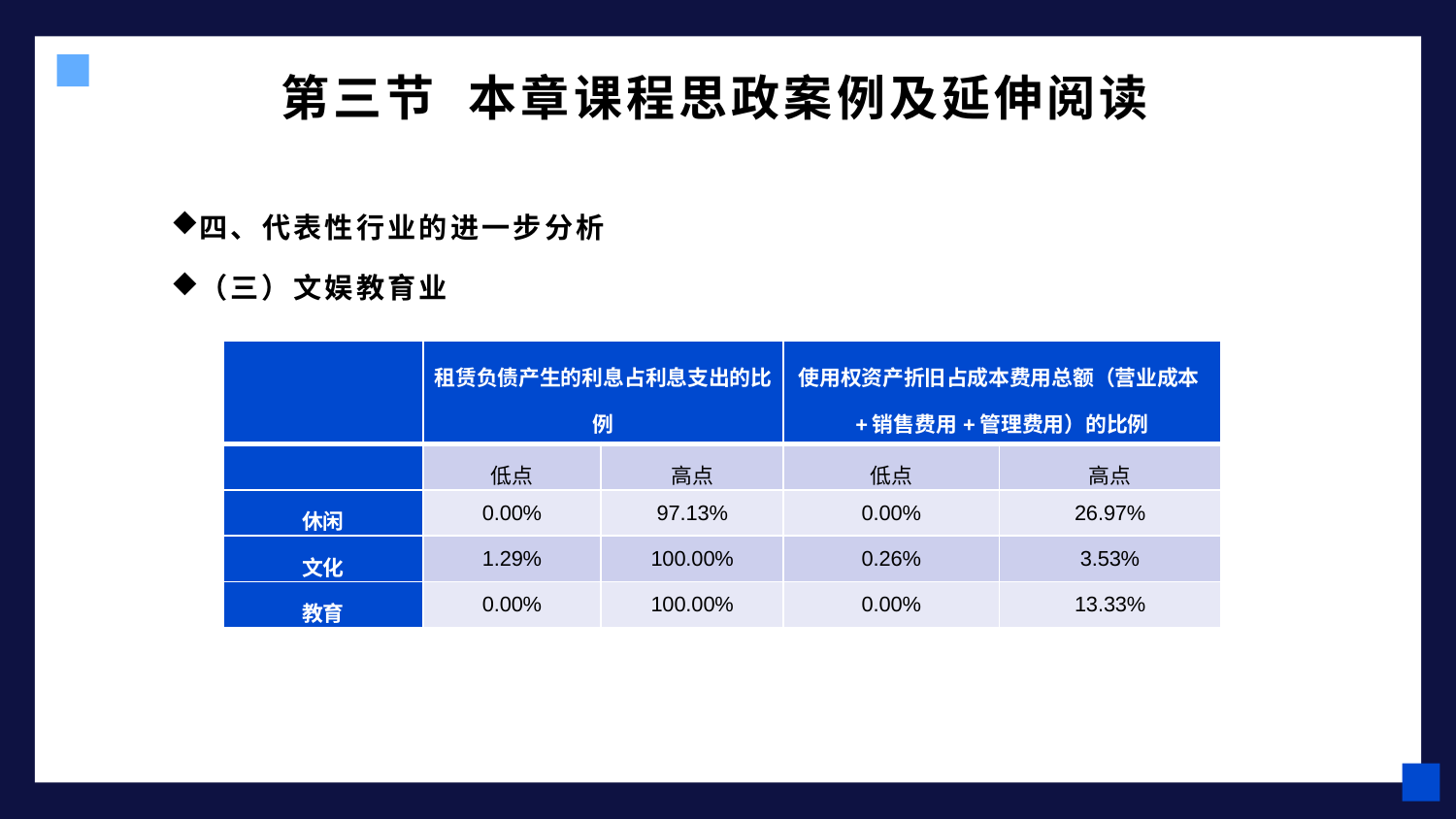

# 第三节  本章课程思政案例及延伸阅读
四、代表性行业的进一步分析
（三）文娱教育业

|  | 租赁负债产生的利息占利息支出的比例 |  | 使用权资产折旧占成本费用总额（营业成本+销售费用+管理费用）的比例 |  |
| --- | --- | --- | --- | --- |
|  | 低点 | 高点 | 低点 | 高点 |
| 休闲 | 0.00% | 97.13% | 0.00% | 26.97% |
| 文化 | 1.29% | 100.00% | 0.26% | 3.53% |
| 教育 | 0.00% | 100.00% | 0.00% | 13.33% |